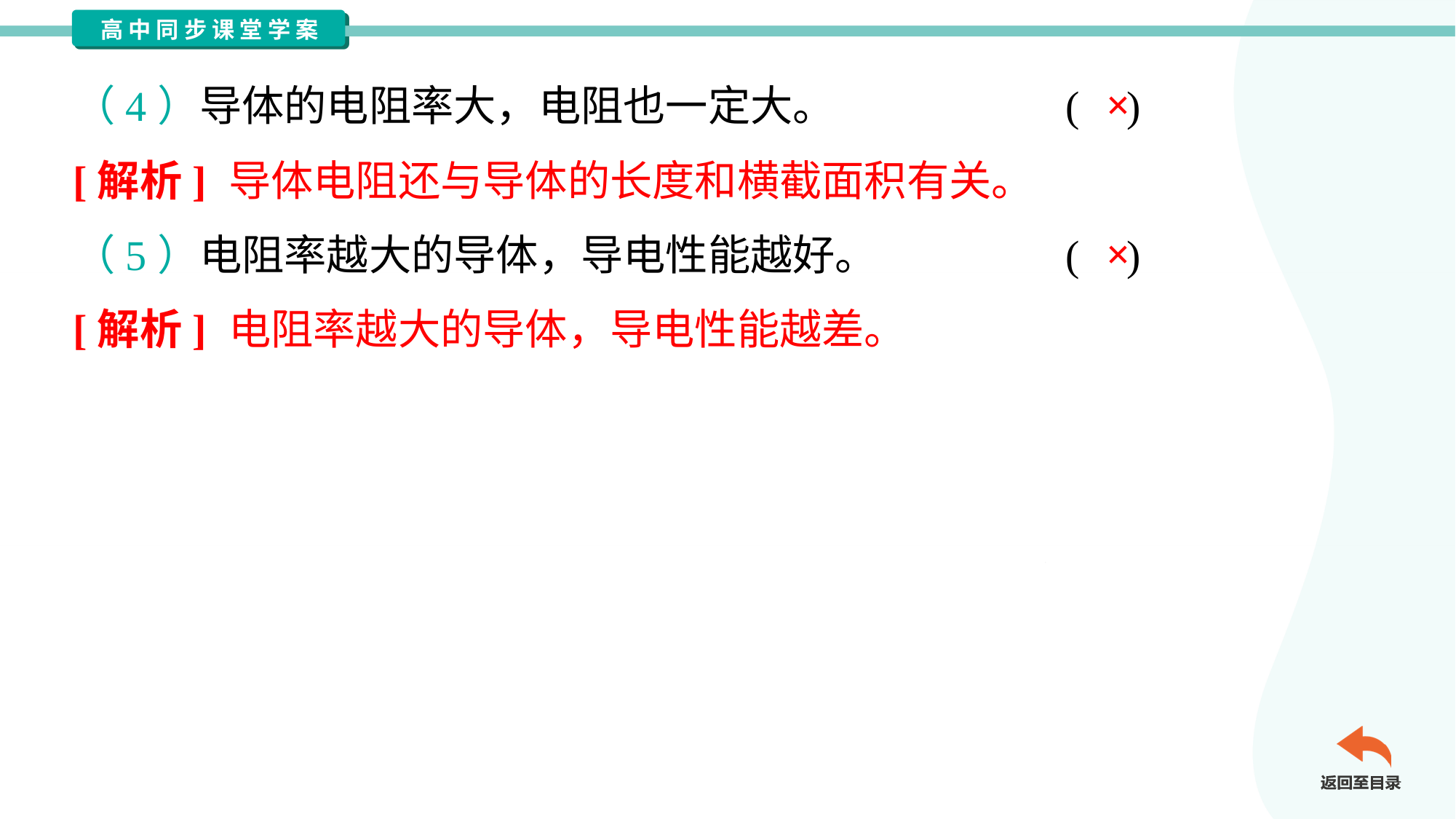

×
（4）导体的电阻率大，电阻也一定大。	(    )
[解析] 导体电阻还与导体的长度和横截面积有关。
×
（5）电阻率越大的导体，导电性能越好。	(    )
[解析] 电阻率越大的导体，导电性能越差。